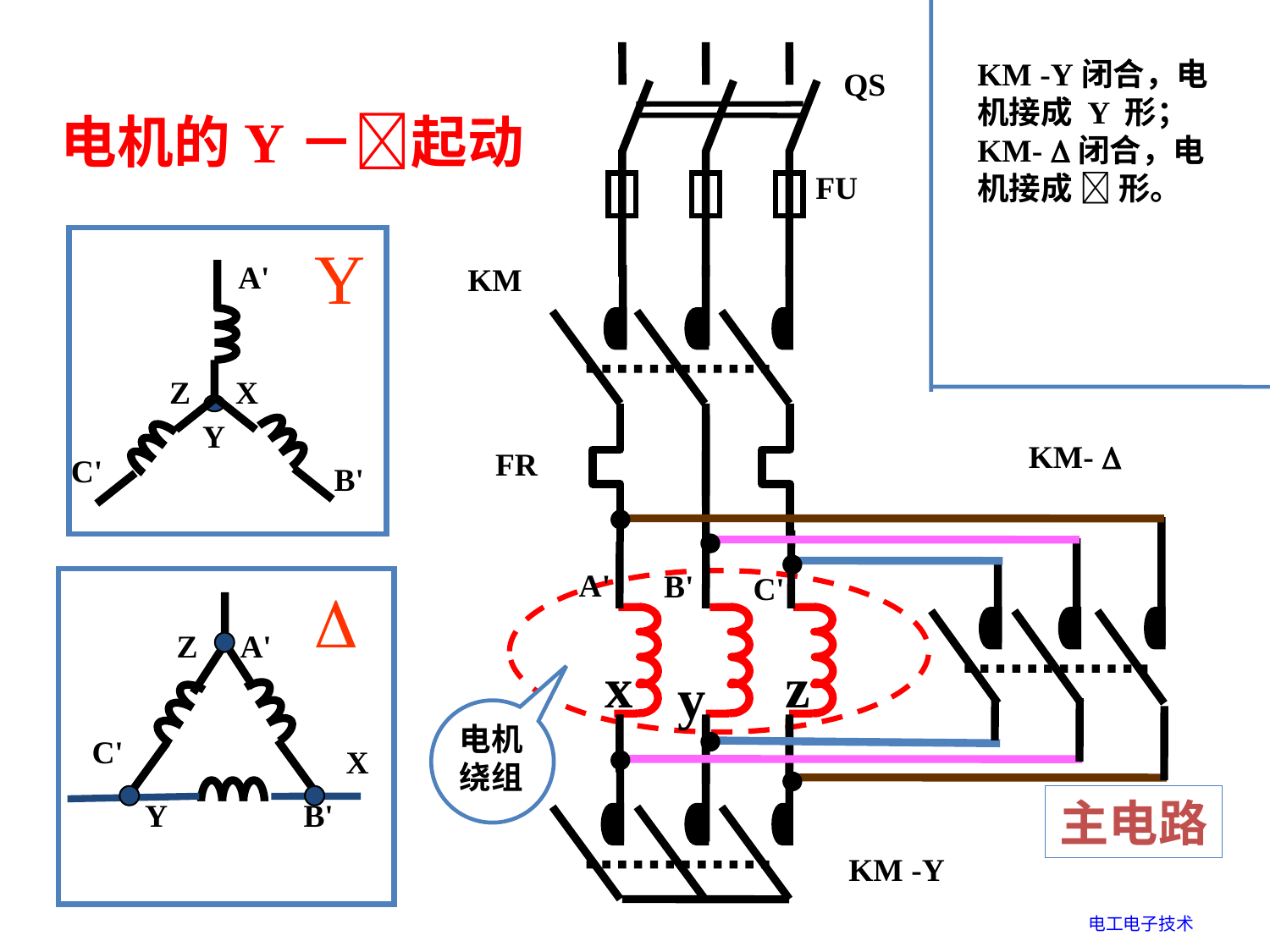

KM -Y闭合，电机接成 Y 形；
KM- Δ闭合，电机接成 Δ 形。

   电机的Y－Δ起动

QS

FU

Y
A'

Z
X

Y

C'
B'

KM

KM- Δ

FR

A'
B'

C'

Δ

Z
A'

C'
X

Y
B'

x
z
y

电机
绕组

KM -Y

主电路
电工电子技术